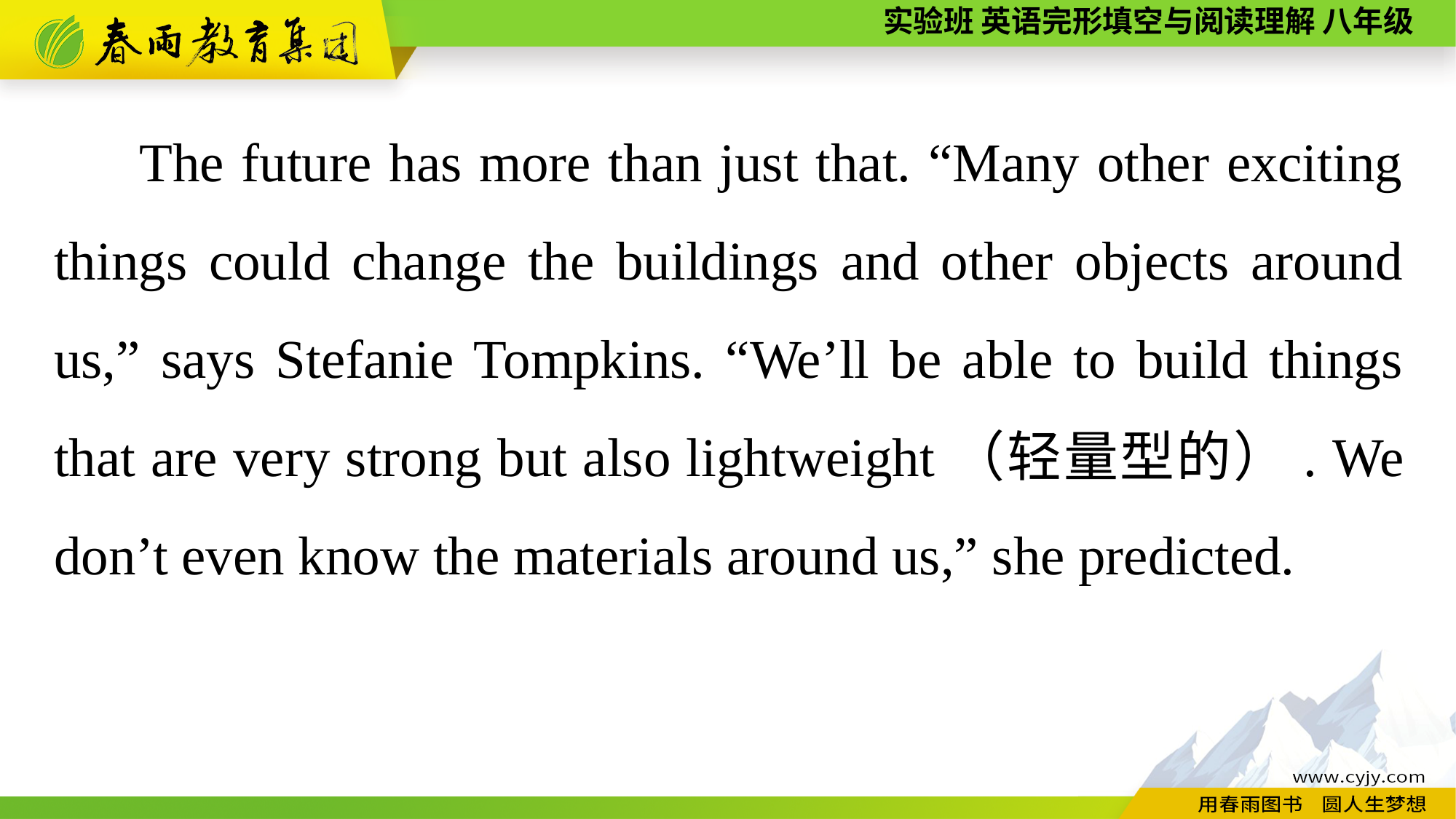

The future has more than just that. “Many other exciting things could change the buildings and other objects around us,” says Stefanie Tompkins. “We’ll be able to build things that are very strong but also lightweight（轻量型的）. We don’t even know the materials around us,” she predicted.